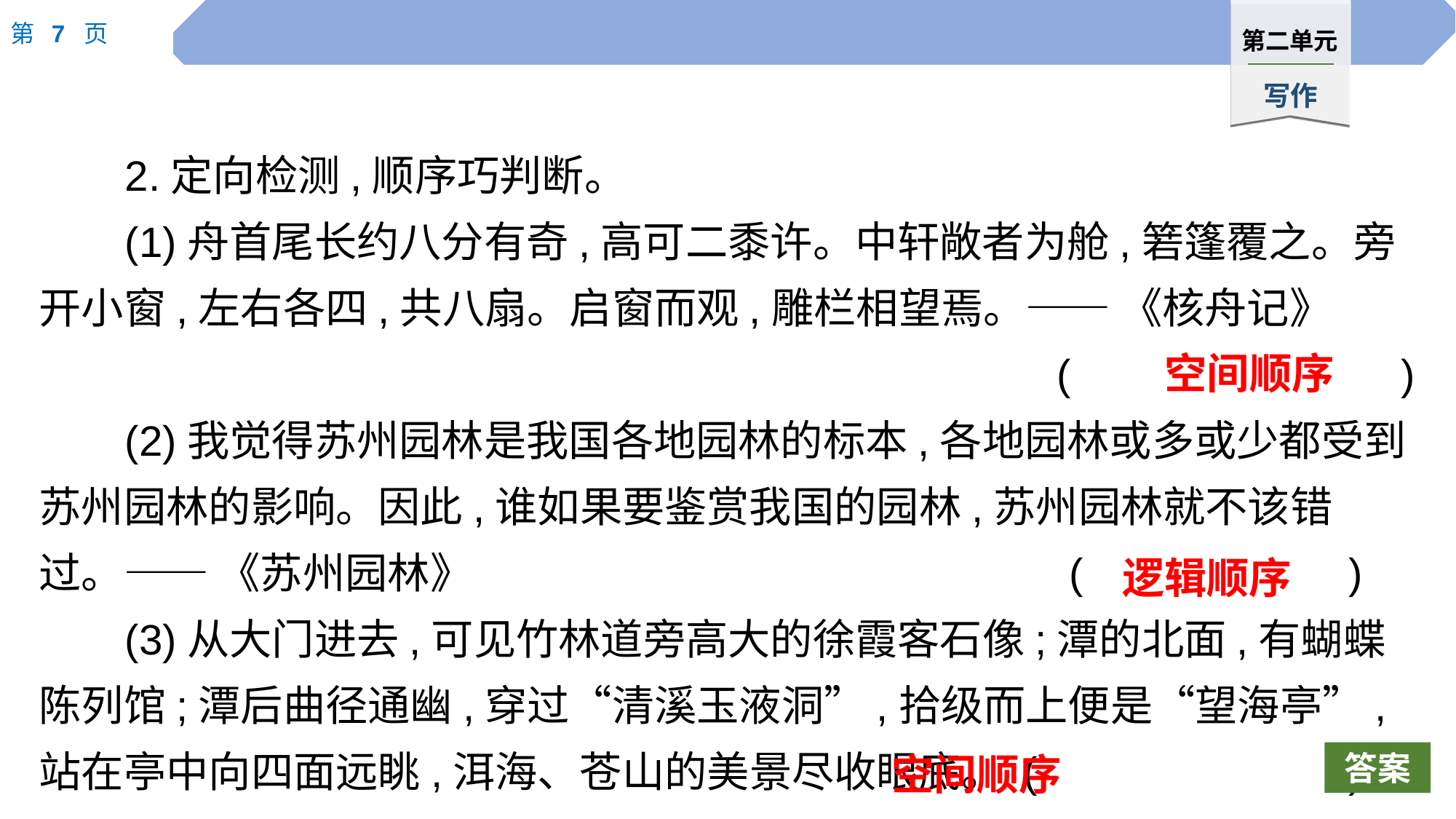

2.定向检测,顺序巧判断。
(1)舟首尾长约八分有奇,高可二黍许。中轩敞者为舱,箬篷覆之。旁开小窗,左右各四,共八扇。启窗而观,雕栏相望焉。—— 《核舟记》
 (                            )
(2)我觉得苏州园林是我国各地园林的标本,各地园林或多或少都受到苏州园林的影响。因此,谁如果要鉴赏我国的园林,苏州园林就不该错过。—— 《苏州园林》						    (	   		)
(3)从大门进去,可见竹林道旁高大的徐霞客石像;潭的北面,有蝴蝶陈列馆;潭后曲径通幽,穿过“清溪玉液洞”,拾级而上便是“望海亭”,站在亭中向四面远眺,洱海、苍山的美景尽收眼底。 (			)
空间顺序
逻辑顺序
空间顺序
答案